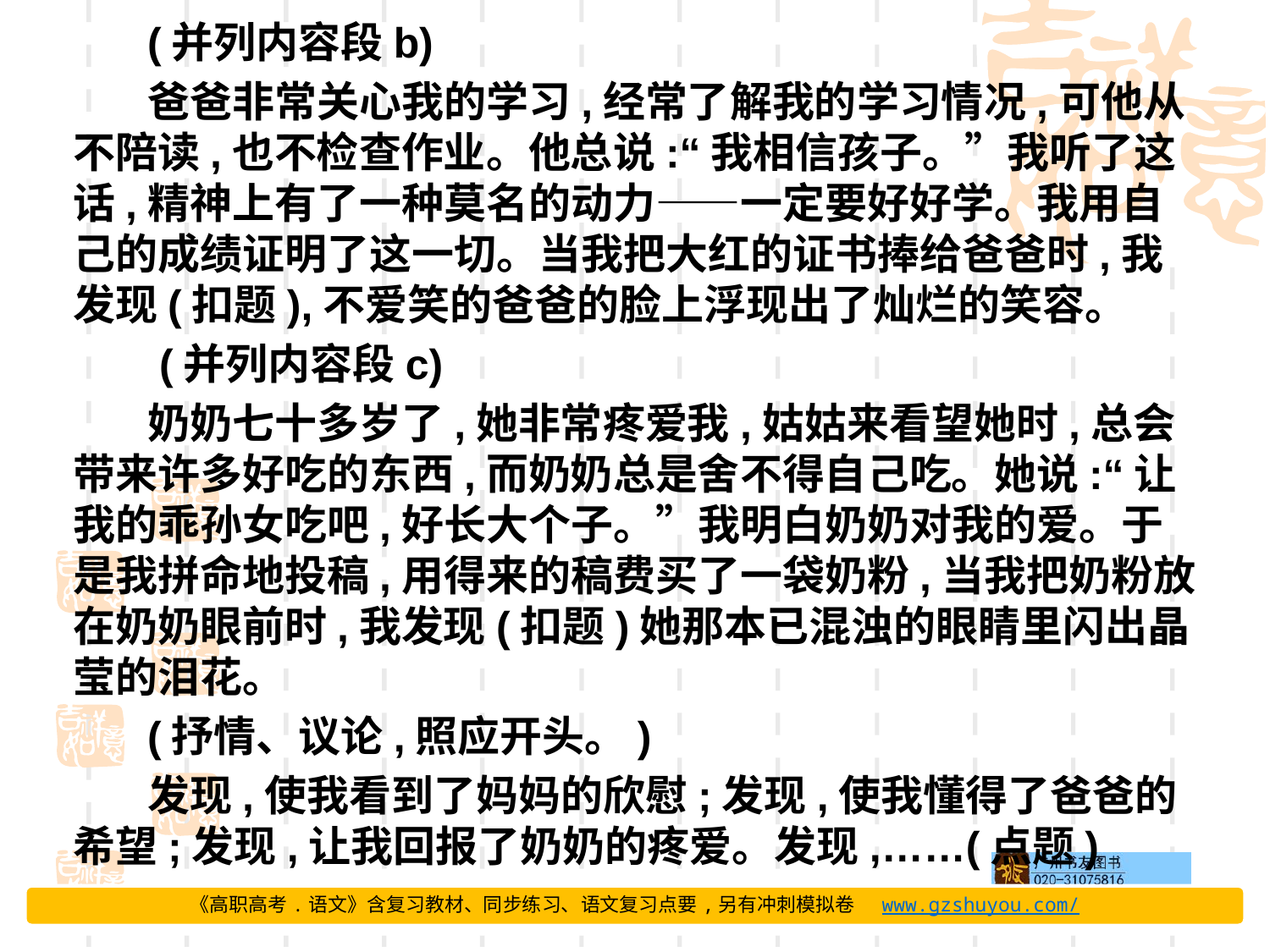

(并列内容段b)
爸爸非常关心我的学习,经常了解我的学习情况,可他从不陪读,也不检查作业。他总说:“我相信孩子。”我听了这话,精神上有了一种莫名的动力——一定要好好学。我用自己的成绩证明了这一切。当我把大红的证书捧给爸爸时,我发现(扣题),不爱笑的爸爸的脸上浮现出了灿烂的笑容。
 (并列内容段c)
奶奶七十多岁了,她非常疼爱我,姑姑来看望她时,总会带来许多好吃的东西,而奶奶总是舍不得自己吃。她说:“让我的乖孙女吃吧,好长大个子。”我明白奶奶对我的爱。于是我拼命地投稿,用得来的稿费买了一袋奶粉,当我把奶粉放在奶奶眼前时,我发现(扣题)她那本已混浊的眼睛里闪出晶莹的泪花。
(抒情、议论,照应开头。)
发现,使我看到了妈妈的欣慰;发现,使我懂得了爸爸的希望;发现,让我回报了奶奶的疼爱。发现,……(点题)